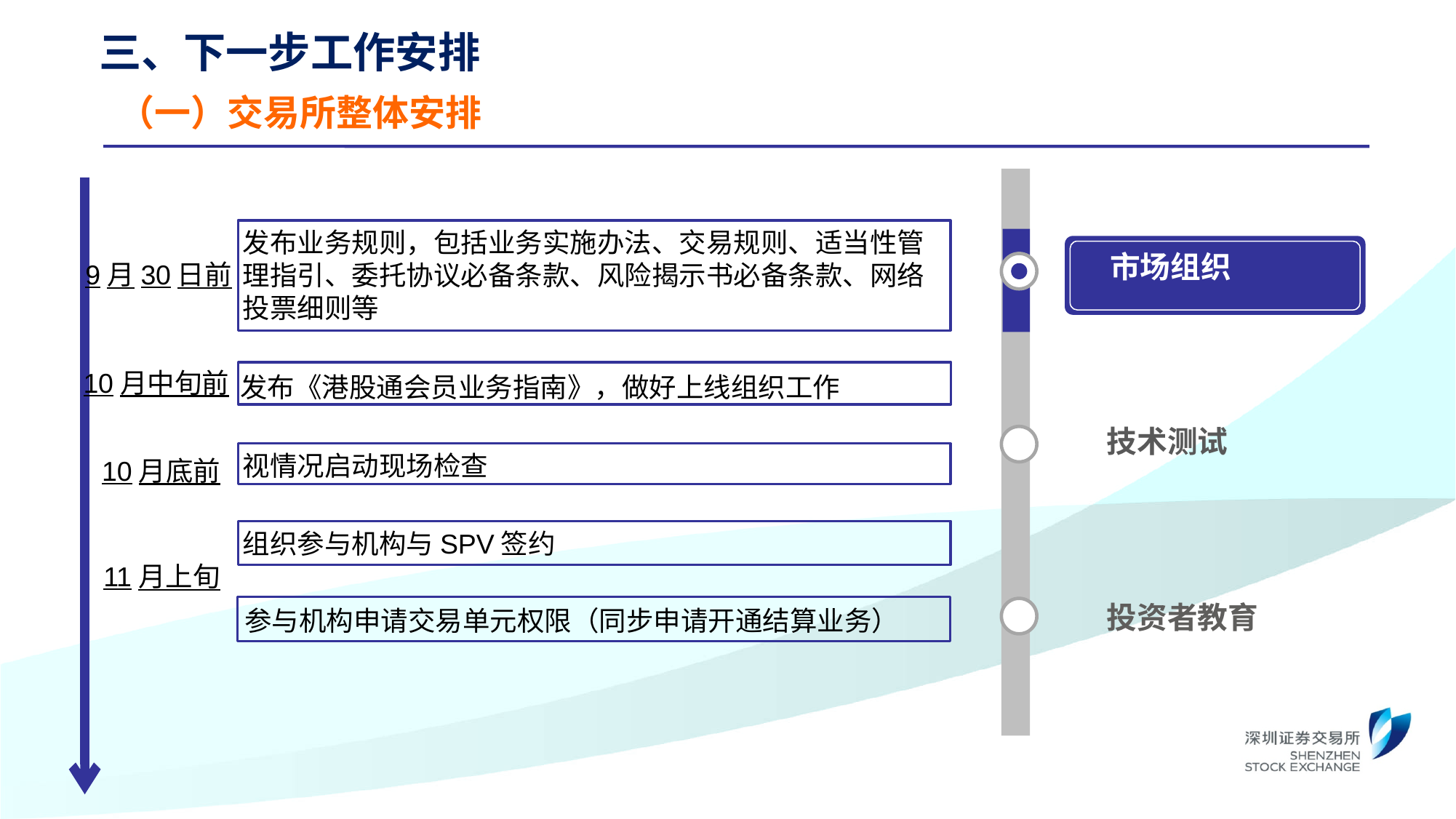

三、下一步工作安排
（一）交易所整体安排

发布业务规则，包括业务实施办法、交易规则、适当性管理指引、委托协议必备条款、风险揭示书必备条款、网络投票细则等

市场组织
9月30日前

10月中旬前

发布《港股通会员业务指南》，做好上线组织工作
技术测试

视情况启动现场检查
10月底前
组织参与机构与SPV签约

11月上旬
投资者教育

参与机构申请交易单元权限（同步申请开通结算业务）